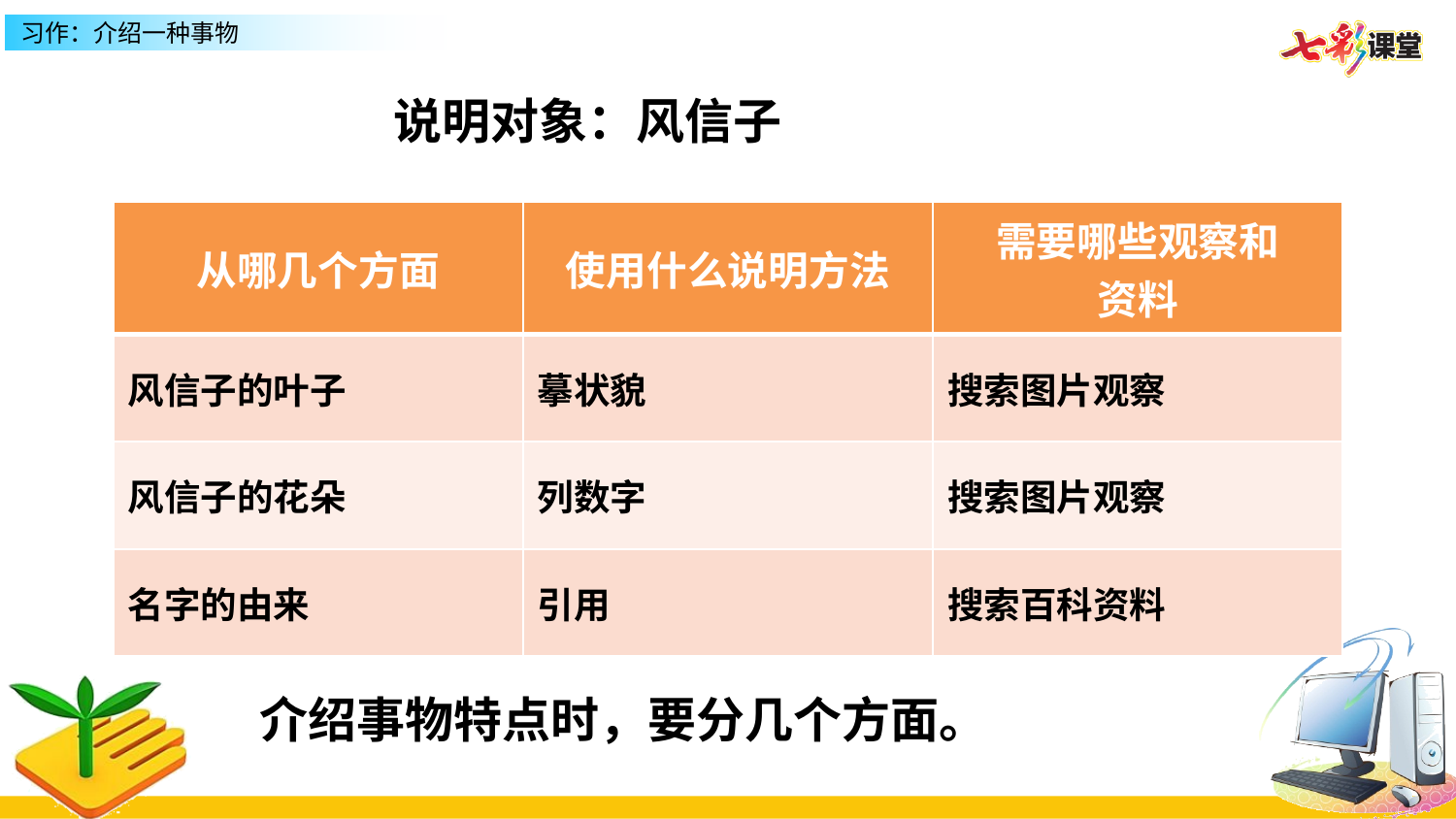

说明对象：风信子
| 从哪几个方面 | 使用什么说明方法 | 需要哪些观察和 资料 |
| --- | --- | --- |
| 风信子的叶子 | 摹状貌 | 搜索图片观察 |
| 风信子的花朵 | 列数字 | 搜索图片观察 |
| 名字的由来 | 引用 | 搜索百科资料 |
介绍事物特点时，要分几个方面。